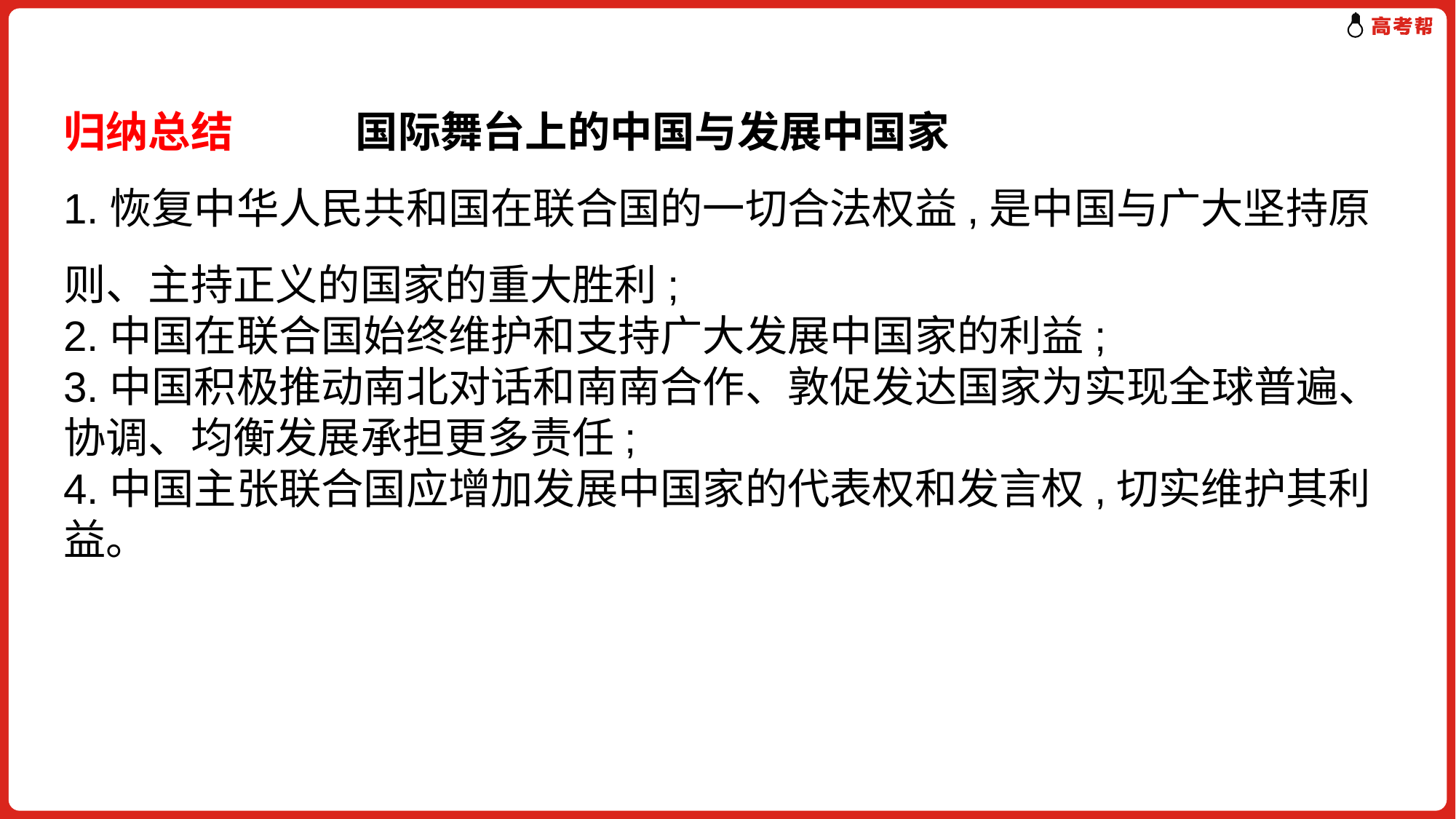

归纳总结　　    国际舞台上的中国与发展中国家
1.恢复中华人民共和国在联合国的一切合法权益,是中国与广大坚持原则、主持正义的国家的重大胜利;
2.中国在联合国始终维护和支持广大发展中国家的利益;
3.中国积极推动南北对话和南南合作、敦促发达国家为实现全球普遍、协调、均衡发展承担更多责任;
4.中国主张联合国应增加发展中国家的代表权和发言权,切实维护其利益。